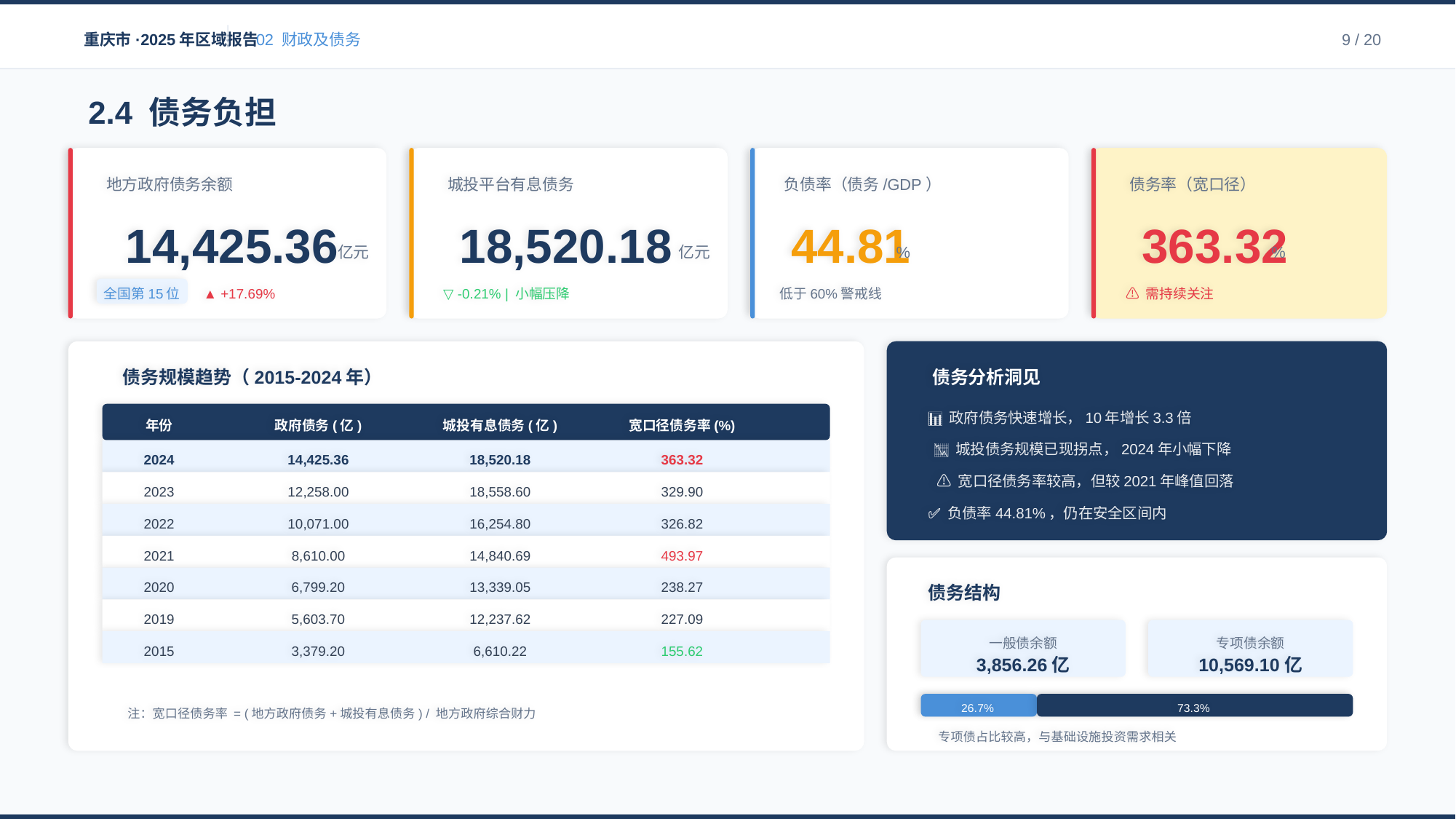

重庆市·2025年区域报告
02 财政及债务
9 / 20

2.4 债务负担

地方政府债务余额
14,425.36
亿元

全国第15位
▲ +17.69%

城投平台有息债务
18,520.18
亿元
▽ -0.21% | 小幅压降

负债率（债务/GDP）
44.81
%
低于60%警戒线

债务率（宽口径）
363.32
%
⚠️ 需持续关注

债务规模趋势（2015-2024年）

年份
政府债务(亿)
城投有息债务(亿)
宽口径债务率(%)

2024
14,425.36
18,520.18
363.32

2023
12,258.00
18,558.60
329.90

2022
10,071.00
16,254.80
326.82

2021
8,610.00
14,840.69
493.97

2020
6,799.20
13,339.05
238.27

2019
5,603.70
12,237.62
227.09

2015
3,379.20
6,610.22
155.62
注：宽口径债务率 = (地方政府债务+城投有息债务) / 地方政府综合财力

债务分析洞见
📊 政府债务快速增长，10年增长3.3倍
📉 城投债务规模已现拐点，2024年小幅下降
⚠️ 宽口径债务率较高，但较2021年峰值回落
✅ 负债率44.81%，仍在安全区间内

债务结构

一般债余额
专项债余额
3,856.26亿
10,569.10亿

26.7%
73.3%
专项债占比较高，与基础设施投资需求相关